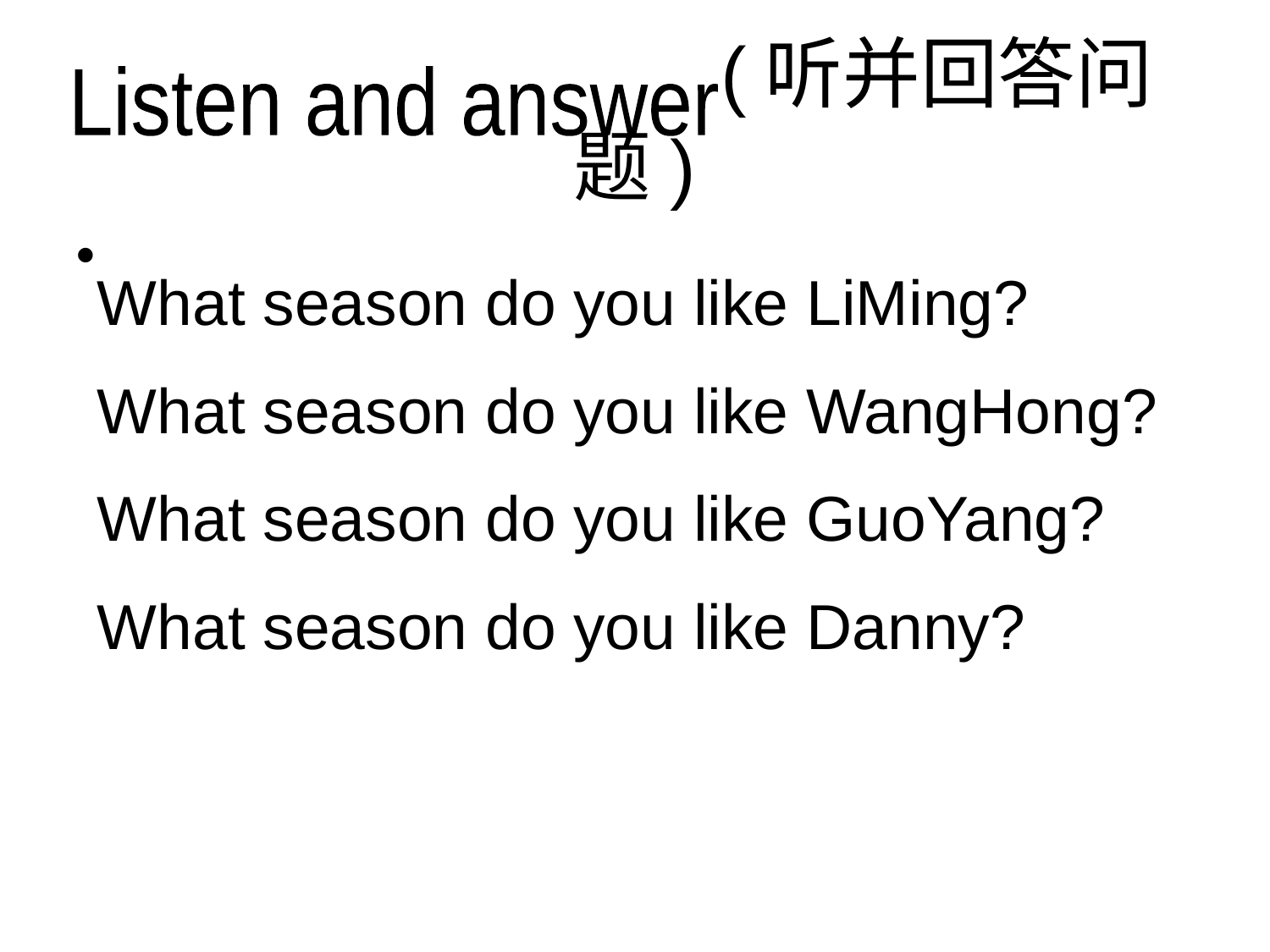

# (听并回答问题)
Listen and answer

What season do you like LiMing?
What season do you like WangHong?
What season do you like GuoYang?
What season do you like Danny?